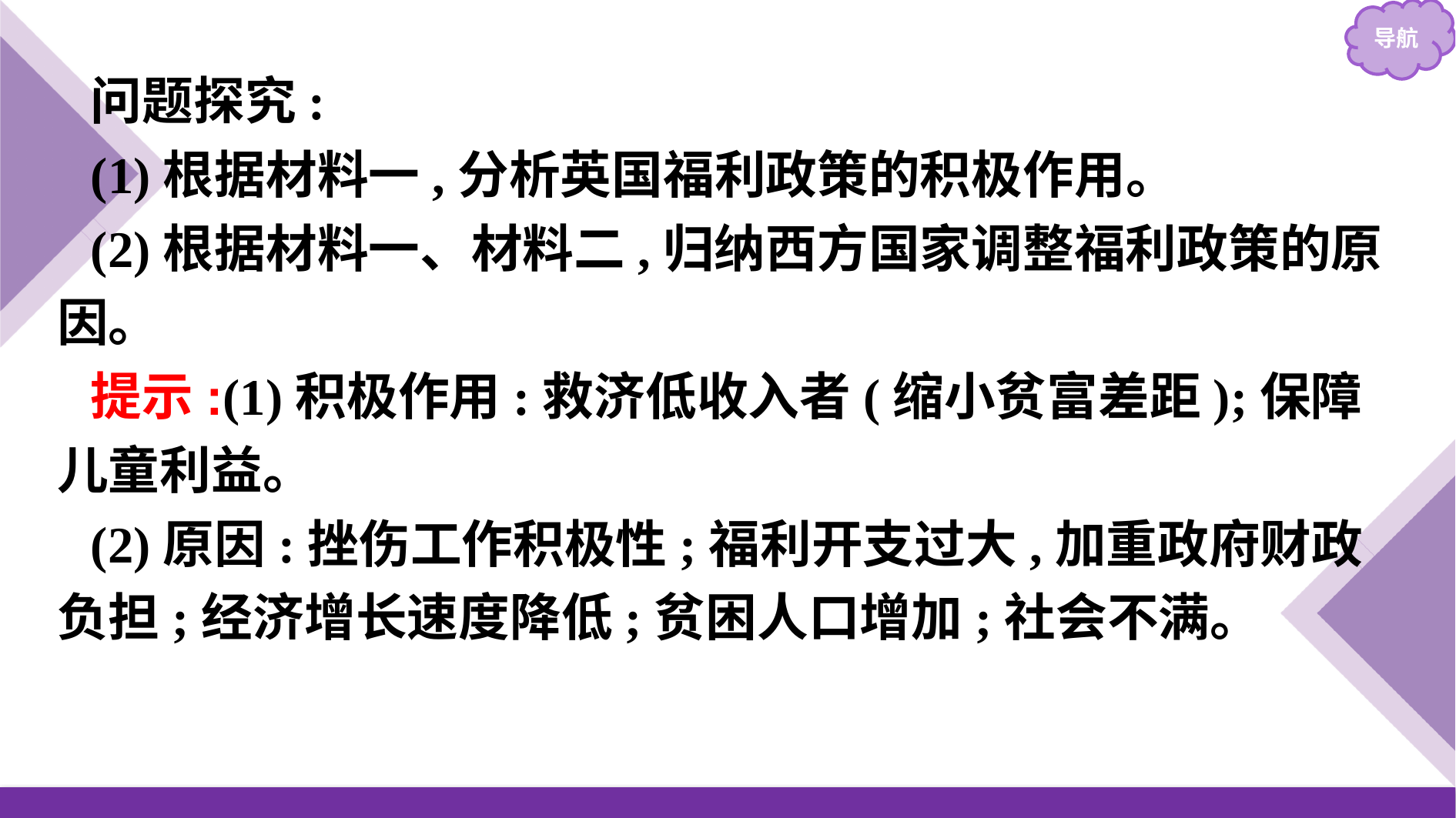

问题探究:
(1)根据材料一,分析英国福利政策的积极作用。
(2)根据材料一、材料二,归纳西方国家调整福利政策的原因。
提示:(1)积极作用:救济低收入者(缩小贫富差距);保障儿童利益。
(2)原因:挫伤工作积极性;福利开支过大,加重政府财政负担;经济增长速度降低;贫困人口增加;社会不满。